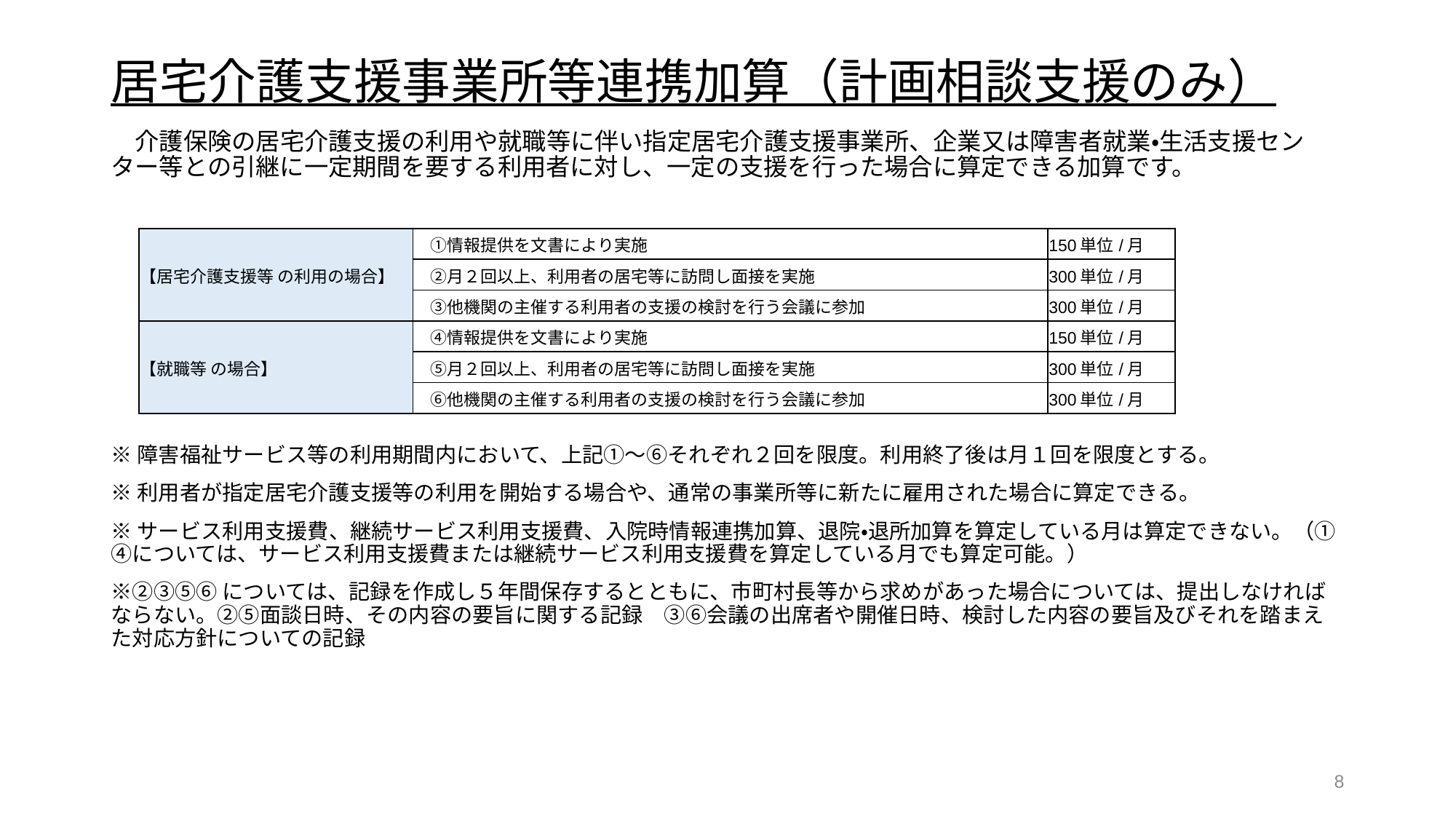

# 居宅介護支援事業所等連携加算（計画相談支援のみ）
　介護保険の居宅介護支援の利用や就職等に伴い指定居宅介護支援事業所、企業又は障害者就業・生活支援センター等との引継に一定期間を要する利用者に対し、一定の支援を行った場合に算定できる加算です。

※障害福祉サービス等の利用期間内において、上記①～⑥それぞれ２回を限度。利用終了後は月１回を限度とする。
※利用者が指定居宅介護支援等の利用を開始する場合や、通常の事業所等に新たに雇用された場合に算定できる。
※サービス利用支援費、継続サービス利用支援費、入院時情報連携加算、退院・退所加算を算定している月は算定できない。（①④については、サービス利用支援費または継続サービス利用支援費を算定している月でも算定可能。）
※②③⑤⑥については、記録を作成し５年間保存するとともに、市町村長等から求めがあった場合については、提出しなければならない。②⑤面談日時、その内容の要旨に関する記録　③⑥会議の出席者や開催日時、検討した内容の要旨及びそれを踏まえた対応方針についての記録
| 【居宅介護支援等 の利用の場合】 | ①情報提供を文書により実施 | 150単位/月 |
| --- | --- | --- |
|  | ②月２回以上、利用者の居宅等に訪問し面接を実施 | 300単位/月 |
|  | ③他機関の主催する利用者の支援の検討を行う会議に参加 | 300単位/月 |
| 【就職等 の場合】 | ④情報提供を文書により実施 | 150単位/月 |
|  | ⑤月２回以上、利用者の居宅等に訪問し面接を実施 | 300単位/月 |
|  | ⑥他機関の主催する利用者の支援の検討を行う会議に参加 | 300単位/月 |
8